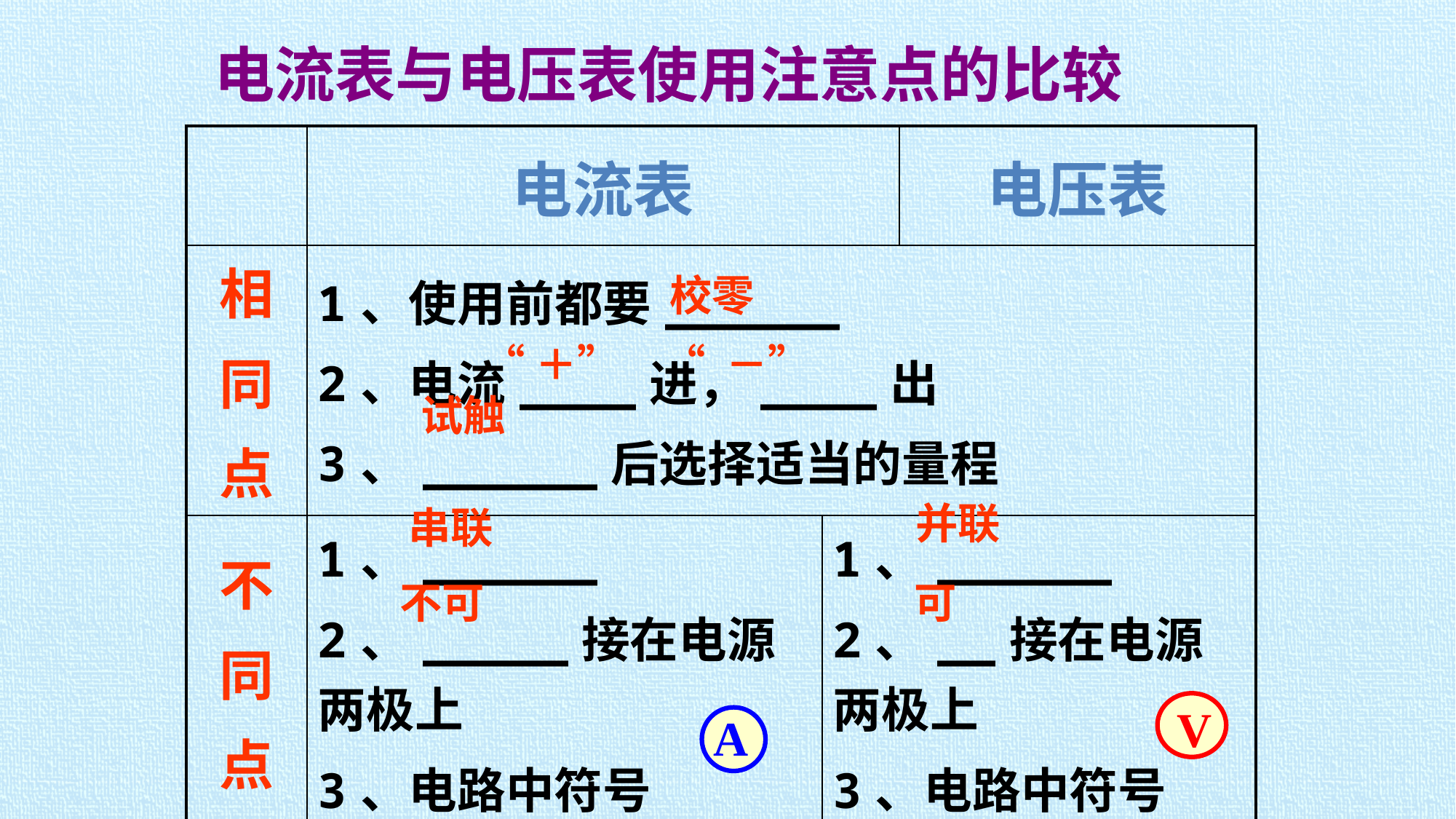

电流表与电压表使用注意点的比较
|  | 电流表 |  | 电压表 |
| --- | --- | --- | --- |
| 相 同 点 | 1、使用前都要\_\_\_\_\_\_ 2、电流\_\_\_\_进，\_\_\_\_出 3、\_\_\_\_\_\_后选择适当的量程 |  |  |
| 不 同 点 | 1、\_\_\_\_\_\_ 2、\_\_\_\_\_接在电源两极上 3、电路中符号 | 1、\_\_\_\_\_\_ 2、\_\_接在电源两极上 3、电路中符号 |  |
校零
“＋”
“ －”
试触
并联
串联
不可
可

V
A